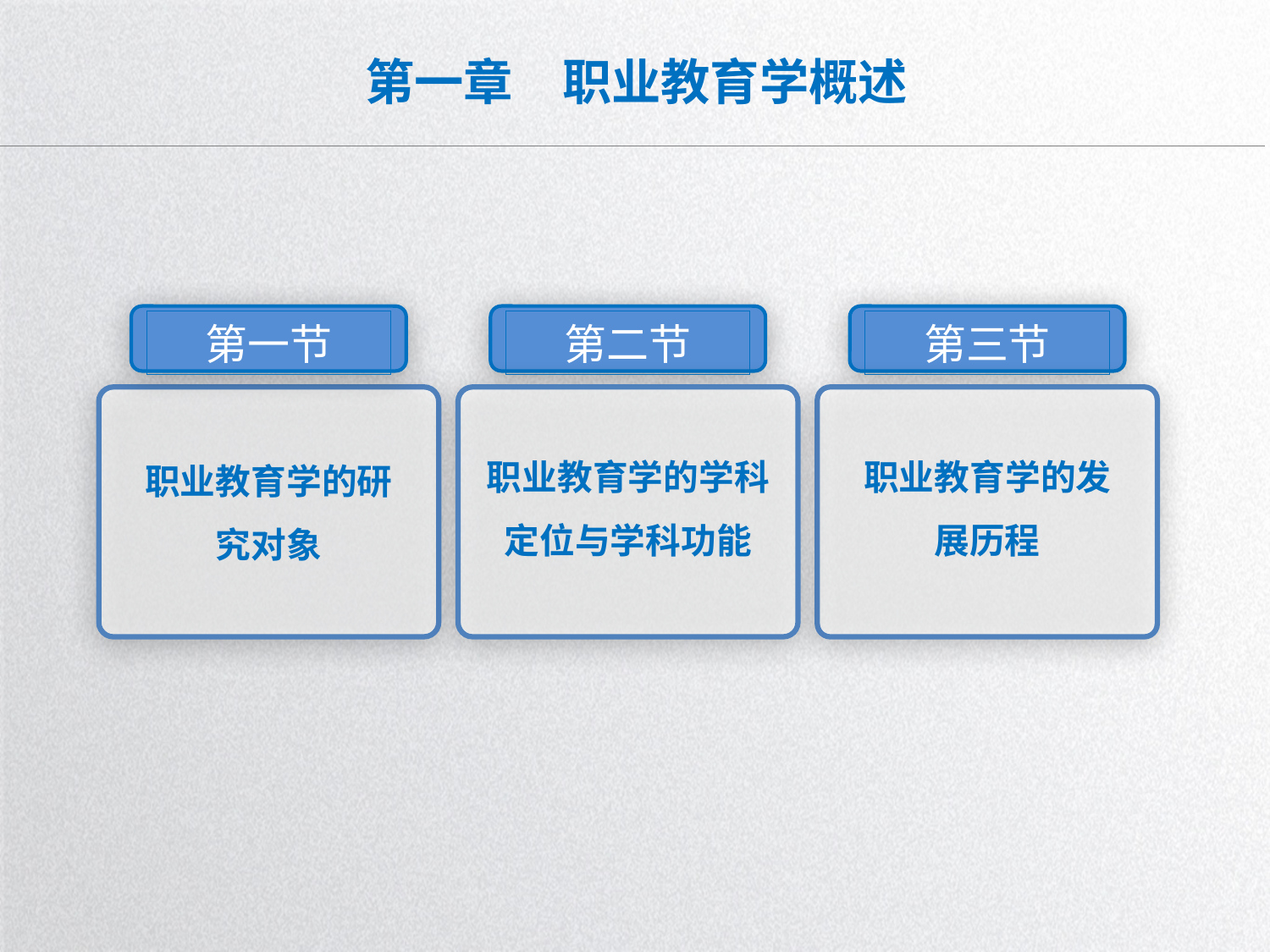

# 第一章　职业教育学概述

第一节
第二节
第三节

职业教育学的学科定位与学科功能
职业教育学的发展历程
职业教育学的研究对象